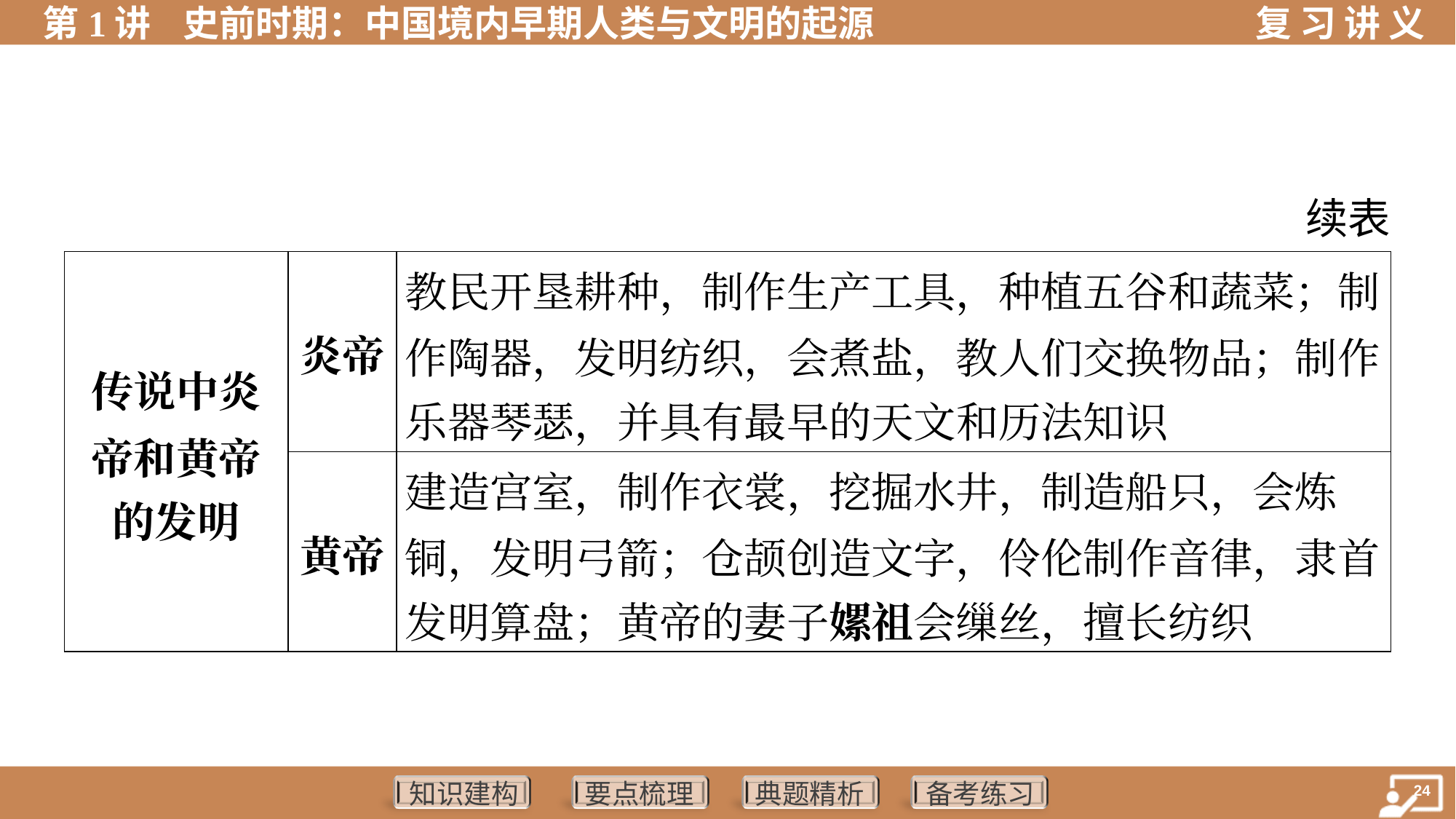

续表
| 传说中炎 帝和黄帝 的发明 | 炎帝 | 教民开垦耕种，制作生产工具，种植五谷和蔬菜；制 作陶器，发明纺织，会煮盐，教人们交换物品；制作 乐器琴瑟，并具有最早的天文和历法知识 |  |
| --- | --- | --- | --- |
|  | 黄帝 | 建造宫室，制作衣裳，挖掘水井，制造船只，会炼 铜，发明弓箭；仓颉创造文字，伶伦制作音律，隶首 发明算盘；黄帝的妻子嫘祖会缫丝，擅长纺织 |  |